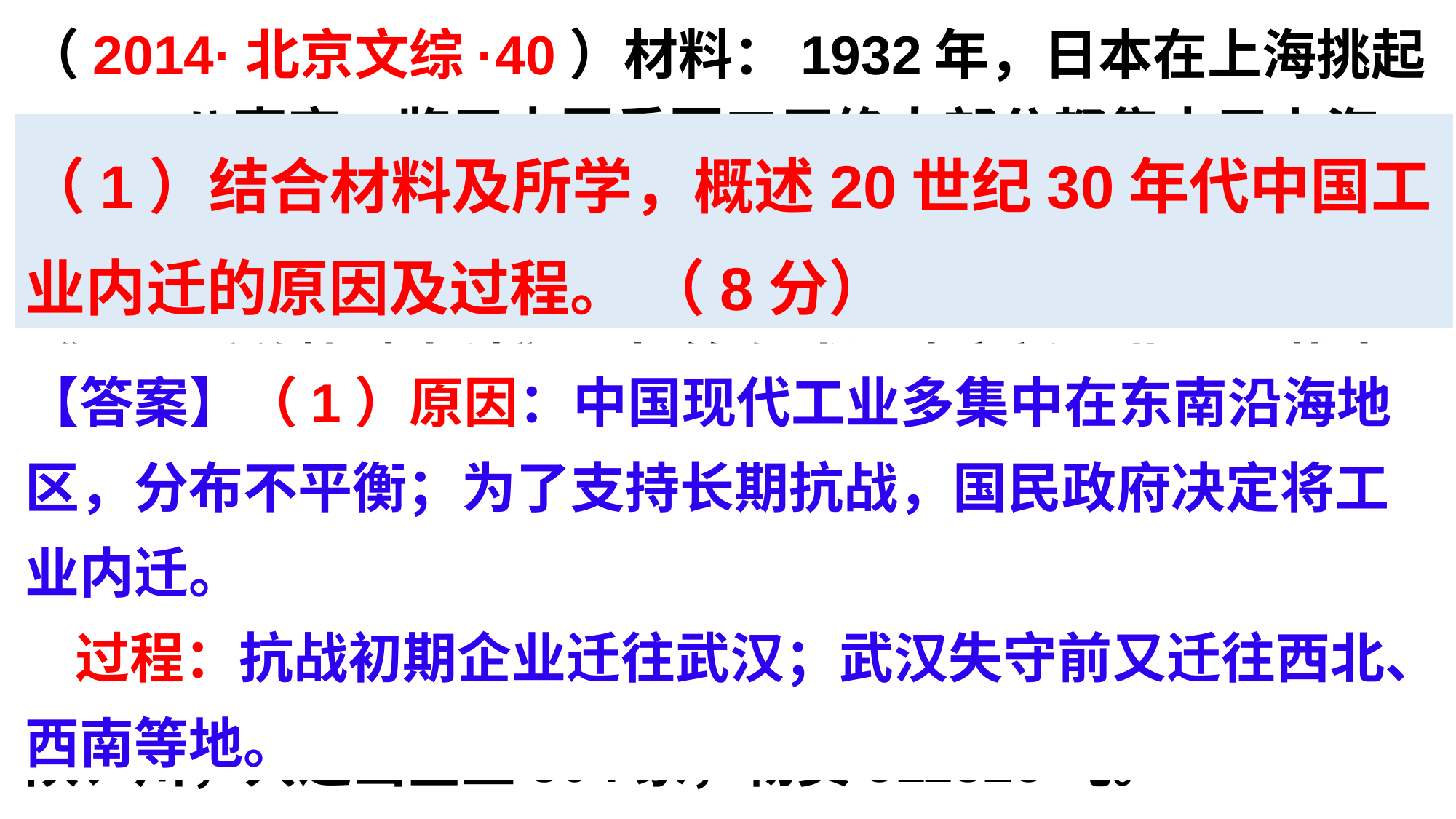

（2014·北京文综·40）材料：1932年，日本在上海挑起一·二八事变。鉴于中国重要工厂绝大部分都集中于上海，而内地各省几乎没有工业基础，难以满足抗战的物资需要，南京国民政府计划将工厂内迁。1937年，国民政府制订了《工厂迁移协助办法》，打算在武汉建立新工业区。截止到1937年底，上海迁出民营企业146家，各种机件14600余吨。南京沦陷后，国民政府再次动员企业迁移，拟定《西南西北工业建设计划》。从1938年7月起，已在武汉的工厂又大规模拆迁，主要迁往湘、桂、黔、滇、陕、川，共迁出企业304家，物资511825吨。
（1）结合材料及所学，概述20世纪30年代中国工业内迁的原因及过程。 （8分）
【答案】（1）原因：中国现代工业多集中在东南沿海地区，分布不平衡；为了支持长期抗战，国民政府决定将工业内迁。
   过程：抗战初期企业迁往武汉；武汉失守前又迁往西北、西南等地。